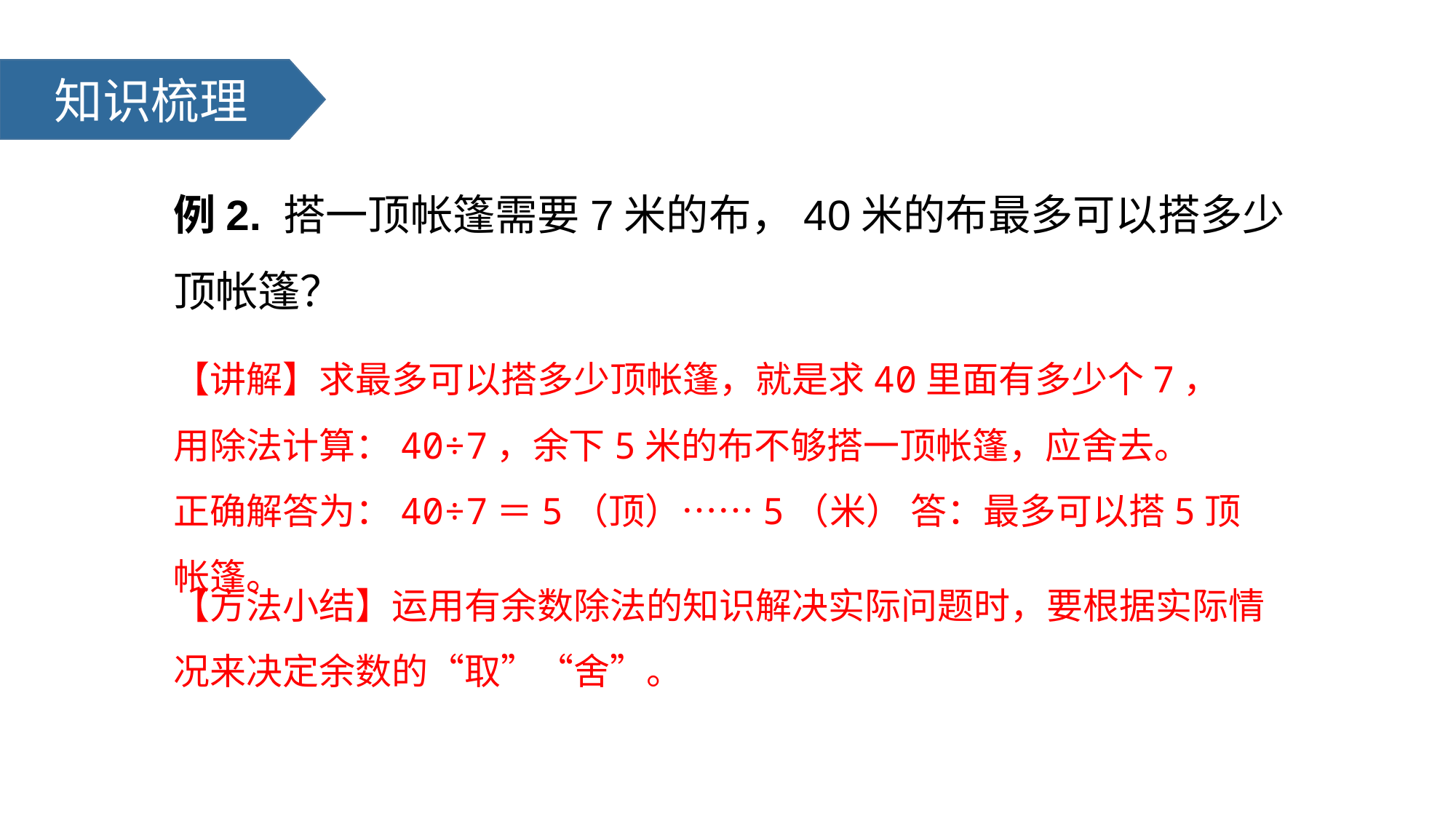

知识梳理
例2. 搭一顶帐篷需要7米的布，40米的布最多可以搭多少顶帐篷？
【讲解】求最多可以搭多少顶帐篷，就是求40里面有多少个7，用除法计算：40÷7，余下5米的布不够搭一顶帐篷，应舍去。
正确解答为：40÷7＝5（顶）……5（米） 答：最多可以搭5顶帐篷。
【方法小结】运用有余数除法的知识解决实际问题时，要根据实际情况来决定余数的“取”“舍”。